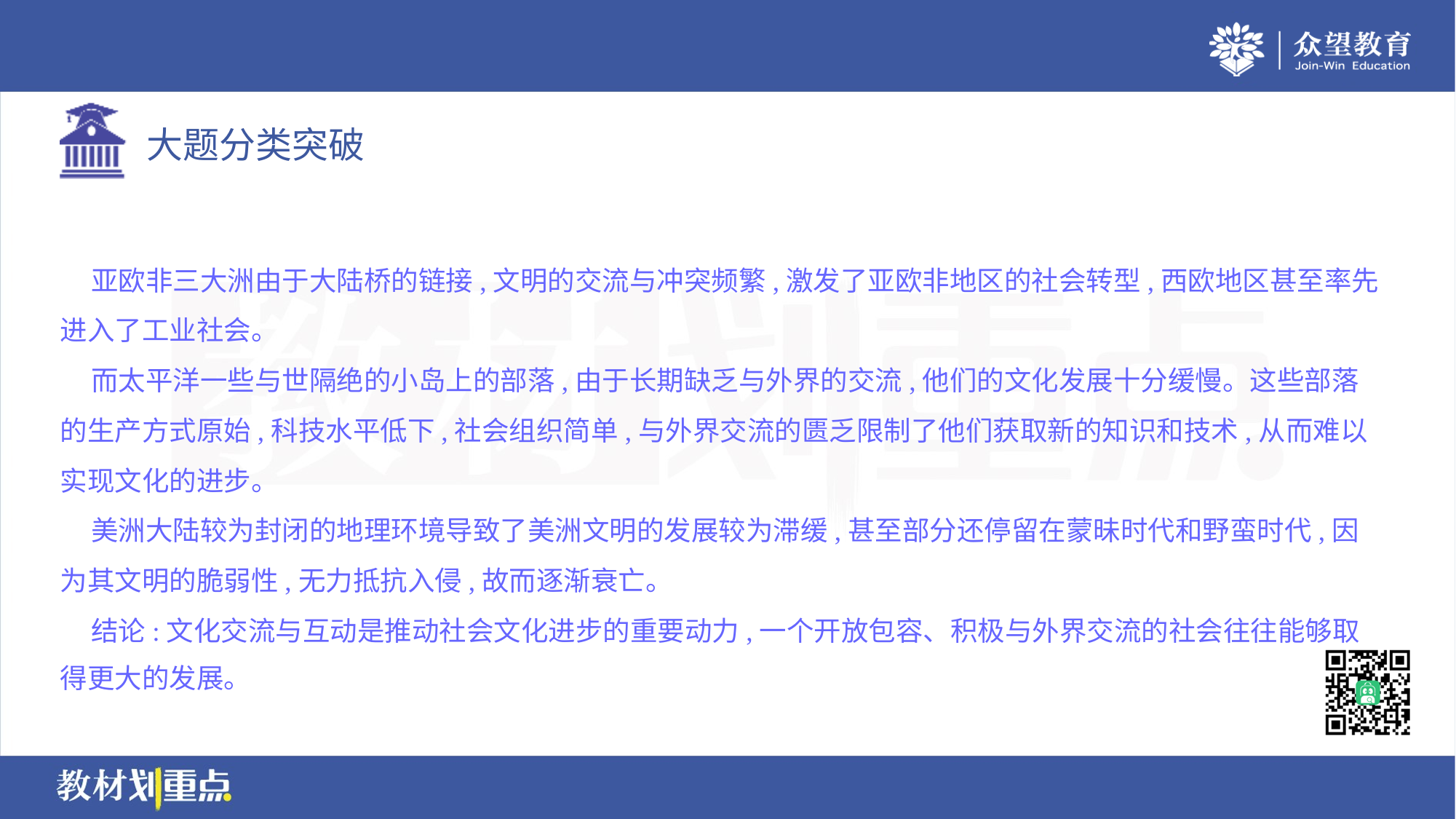

亚欧非三大洲由于大陆桥的链接,文明的交流与冲突频繁,激发了亚欧非地区的社会转型,西欧地区甚至率先
进入了工业社会。
    而太平洋一些与世隔绝的小岛上的部落,由于长期缺乏与外界的交流,他们的文化发展十分缓慢。这些部落
的生产方式原始,科技水平低下,社会组织简单,与外界交流的匮乏限制了他们获取新的知识和技术,从而难以
实现文化的进步。
    美洲大陆较为封闭的地理环境导致了美洲文明的发展较为滞缓,甚至部分还停留在蒙昧时代和野蛮时代,因
为其文明的脆弱性,无力抵抗入侵,故而逐渐衰亡。
    结论:文化交流与互动是推动社会文化进步的重要动力,一个开放包容、积极与外界交流的社会往往能够取
得更大的发展。